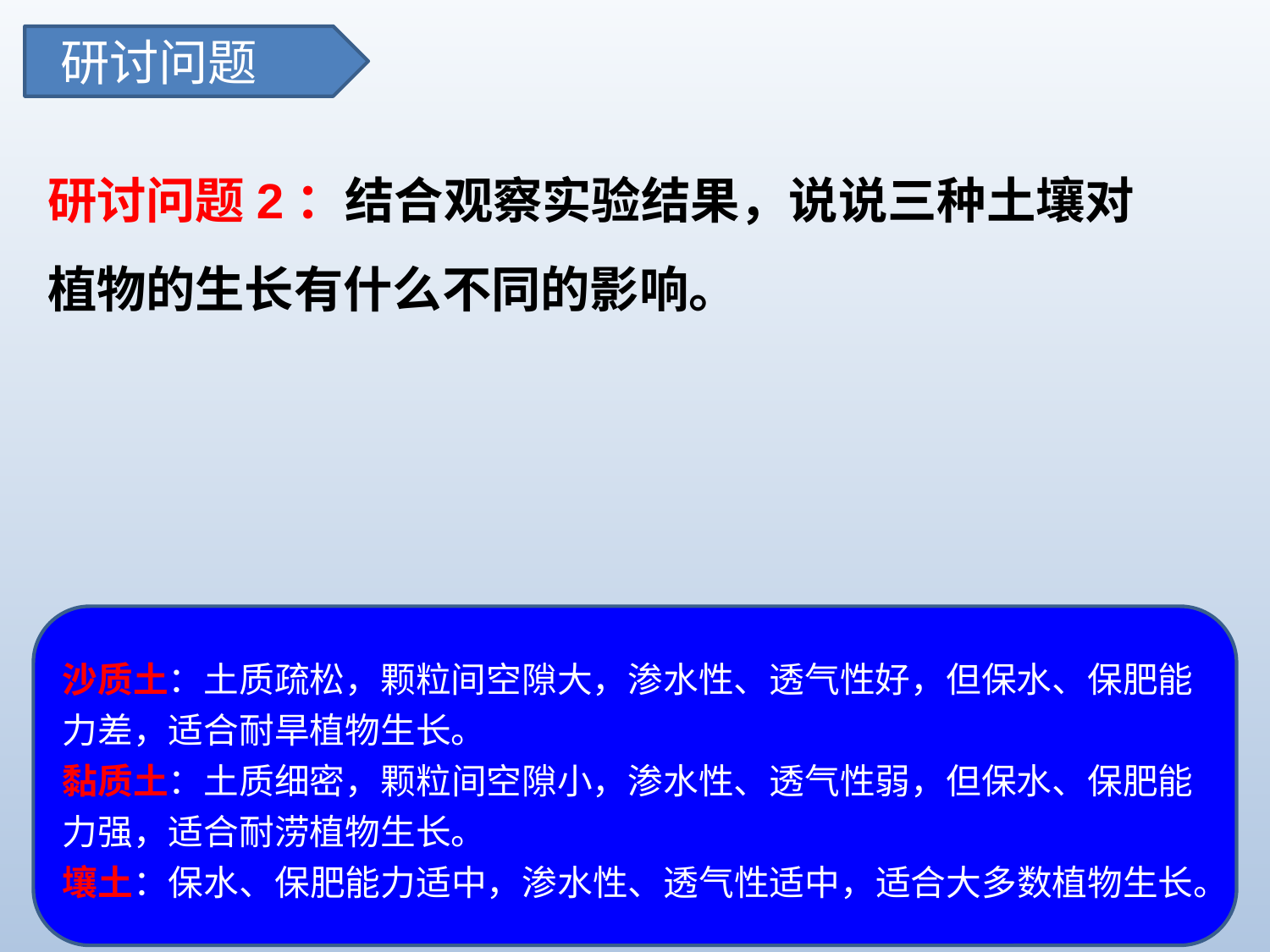

研讨问题
研讨问题2：结合观察实验结果，说说三种土壤对植物的生长有什么不同的影响。
沙质土：土质疏松，颗粒间空隙大，渗水性、透气性好，但保水、保肥能力差，适合耐旱植物生长。
黏质土：土质细密，颗粒间空隙小，渗水性、透气性弱，但保水、保肥能力强，适合耐涝植物生长。
壤土：保水、保肥能力适中，渗水性、透气性适中，适合大多数植物生长。